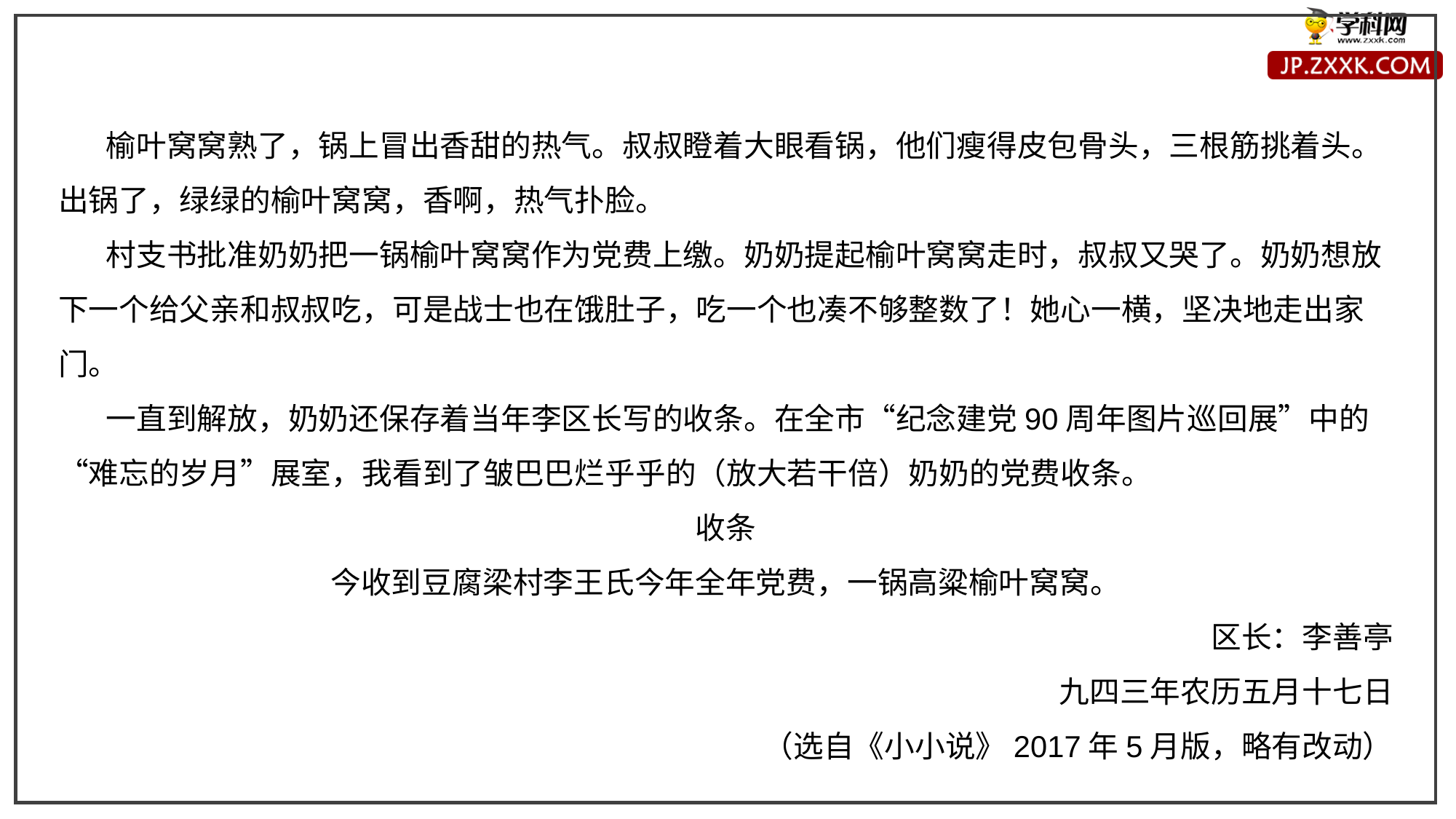

榆叶窝窝熟了，锅上冒出香甜的热气。叔叔瞪着大眼看锅，他们瘦得皮包骨头，三根筋挑着头。出锅了，绿绿的榆叶窝窝，香啊，热气扑脸。
      村支书批准奶奶把一锅榆叶窝窝作为党费上缴。奶奶提起榆叶窝窝走时，叔叔又哭了。奶奶想放下一个给父亲和叔叔吃，可是战士也在饿肚子，吃一个也凑不够整数了！她心一横，坚决地走出家门。
      一直到解放，奶奶还保存着当年李区长写的收条。在全市“纪念建党90周年图片巡回展”中的“难忘的岁月”展室，我看到了皱巴巴烂乎乎的（放大若干倍）奶奶的党费收条。
收条
今收到豆腐梁村李王氏今年全年党费，一锅高粱榆叶窝窝。
                   区长：李善亭
    九四三年农历五月十七日
                    （选自《小小说》2017年5月版，略有改动）